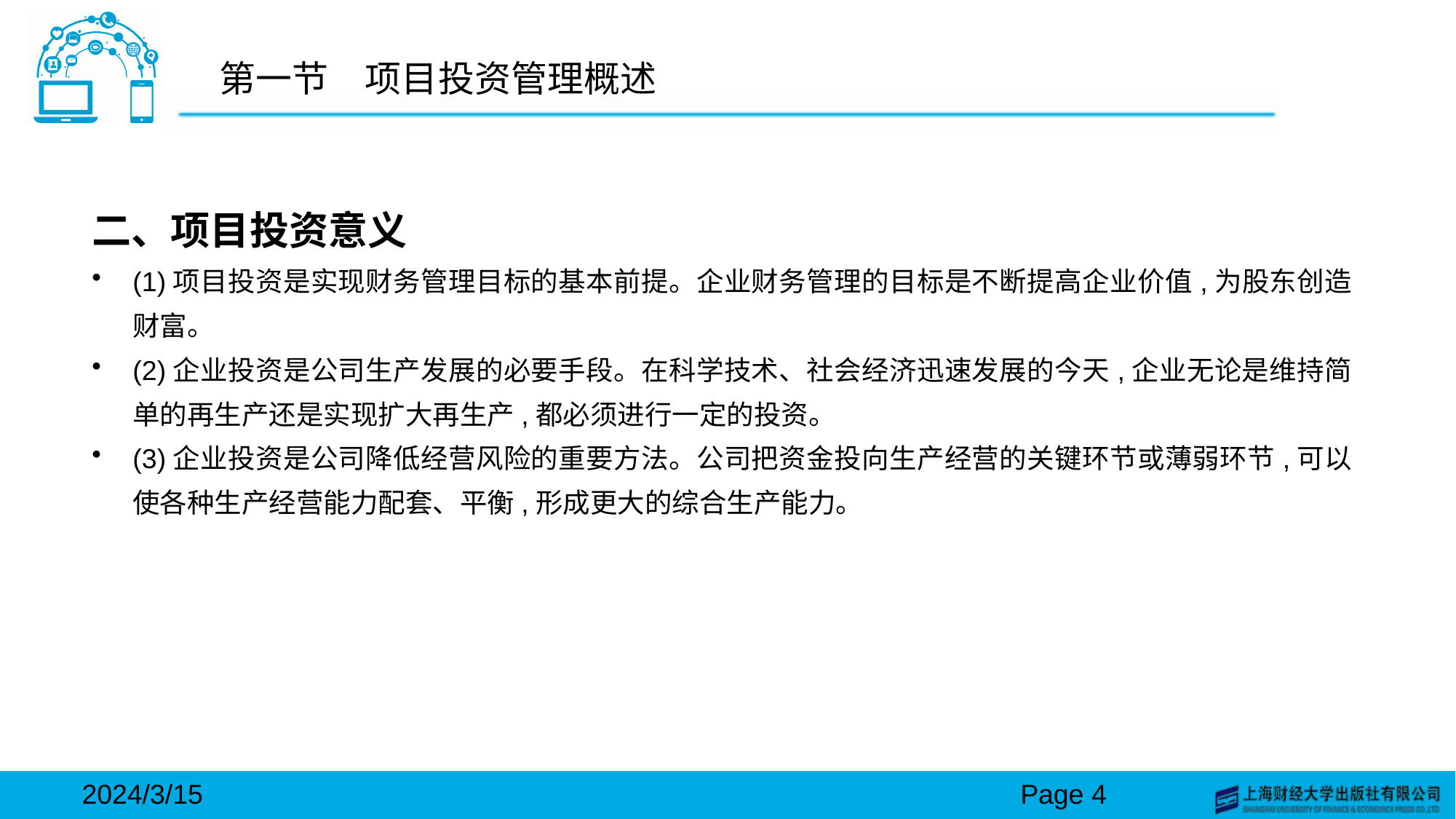

# 第一节　项目投资管理概述
二、项目投资意义
(1)项目投资是实现财务管理目标的基本前提。企业财务管理的目标是不断提高企业价值,为股东创造财富。
(2)企业投资是公司生产发展的必要手段。在科学技术、社会经济迅速发展的今天,企业无论是维持简单的再生产还是实现扩大再生产,都必须进行一定的投资。
(3)企业投资是公司降低经营风险的重要方法。公司把资金投向生产经营的关键环节或薄弱环节,可以使各种生产经营能力配套、平衡,形成更大的综合生产能力。

2024/3/15
Page 4